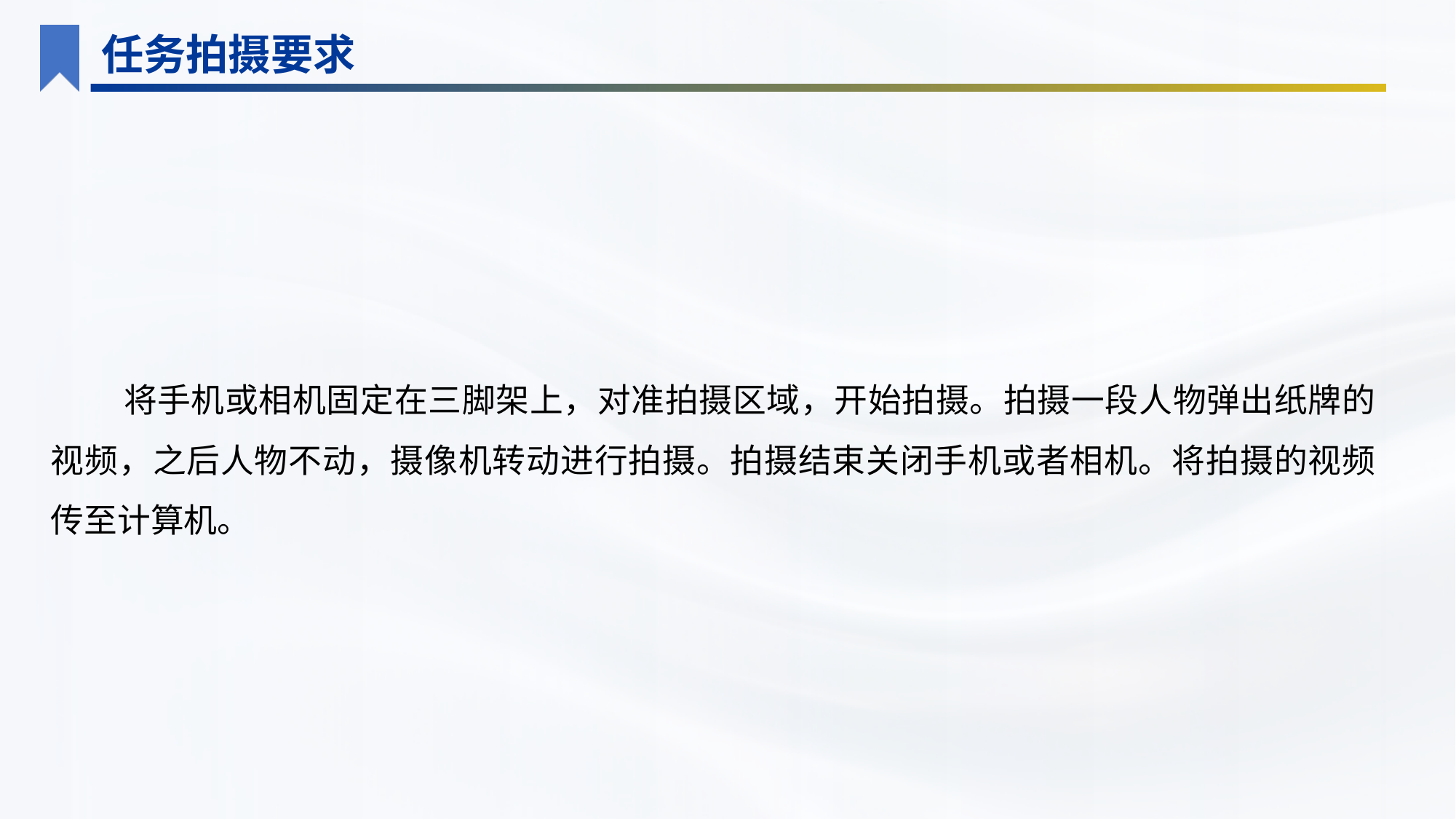

任务拍摄要求
将手机或相机固定在三脚架上，对准拍摄区域，开始拍摄。拍摄一段人物弹出纸牌的视频，之后人物不动，摄像机转动进行拍摄。拍摄结束关闭手机或者相机。将拍摄的视频传至计算机。